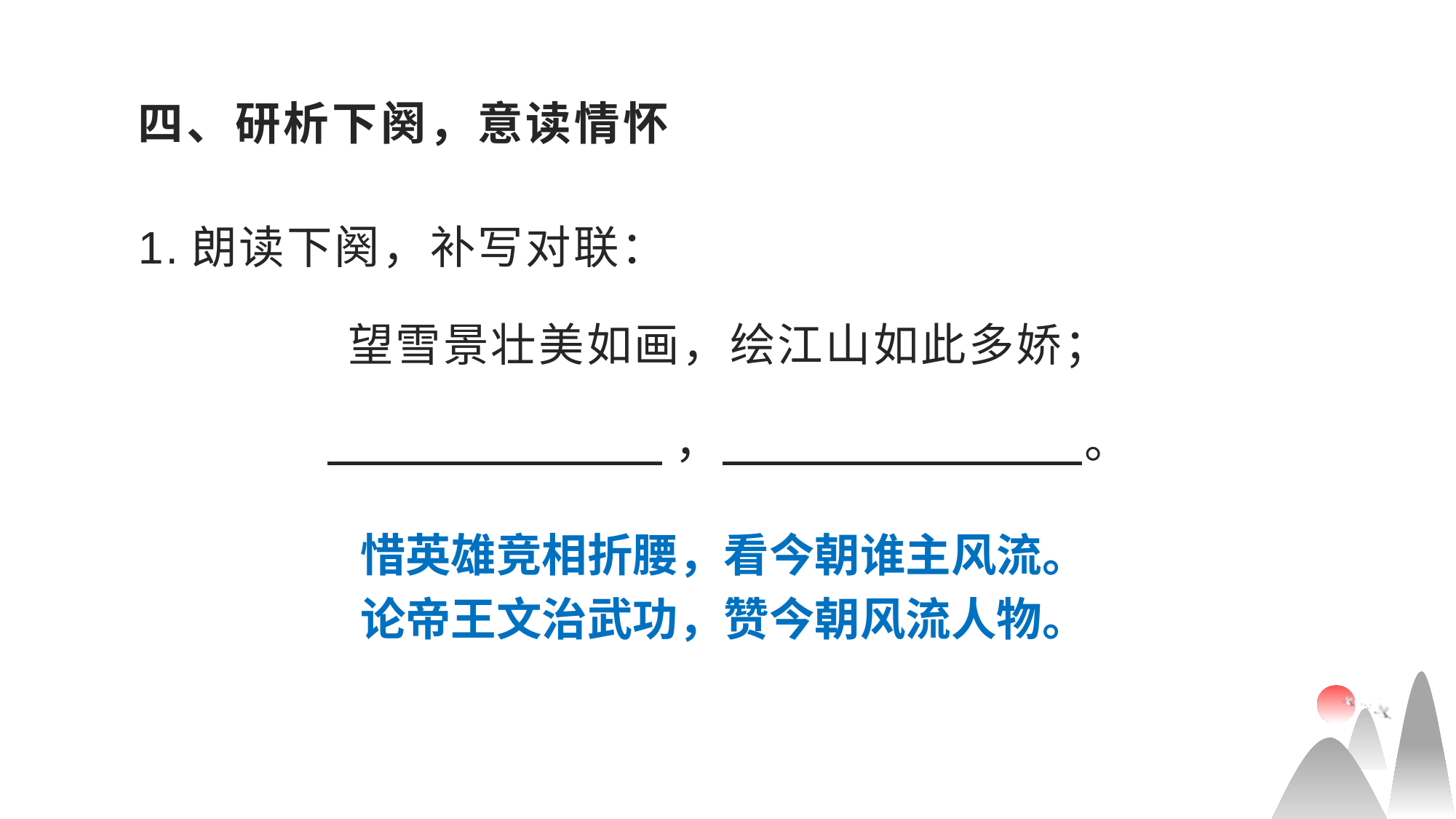

# 四、研析下阕，意读情怀
1.朗读下阕，补写对联：
望雪景壮美如画，绘江山如此多娇；
                           ，                             。

惜英雄竞相折腰，看今朝谁主风流。
论帝王文治武功，赞今朝风流人物。